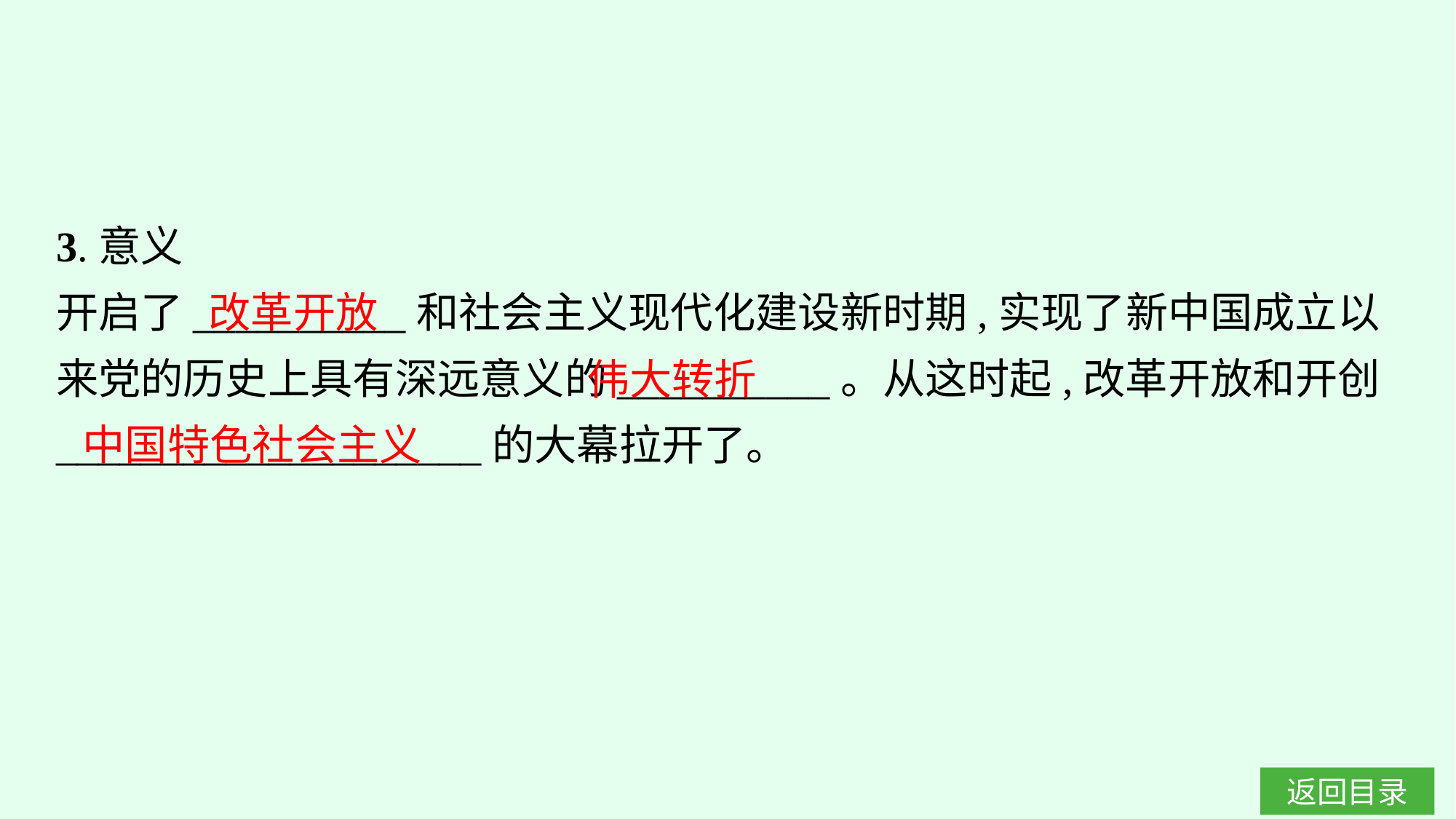

3.意义
开启了__________和社会主义现代化建设新时期,实现了新中国成立以来党的历史上具有深远意义的__________。从这时起,改革开放和开创____________________的大幕拉开了。
改革开放
伟大转折
中国特色社会主义